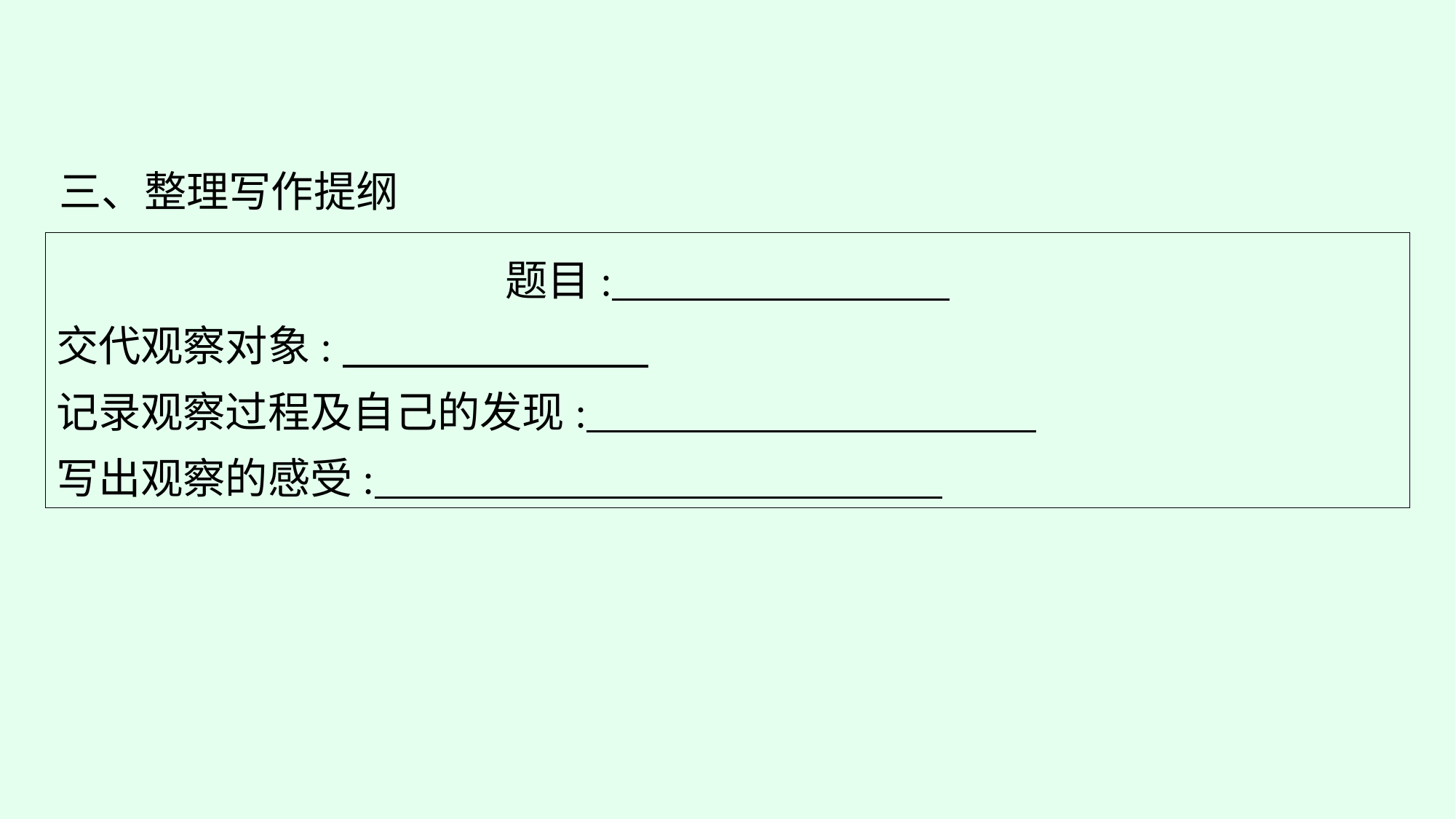

三、整理写作提纲
题目:
交代观察对象:
记录观察过程及自己的发现:
写出观察的感受: